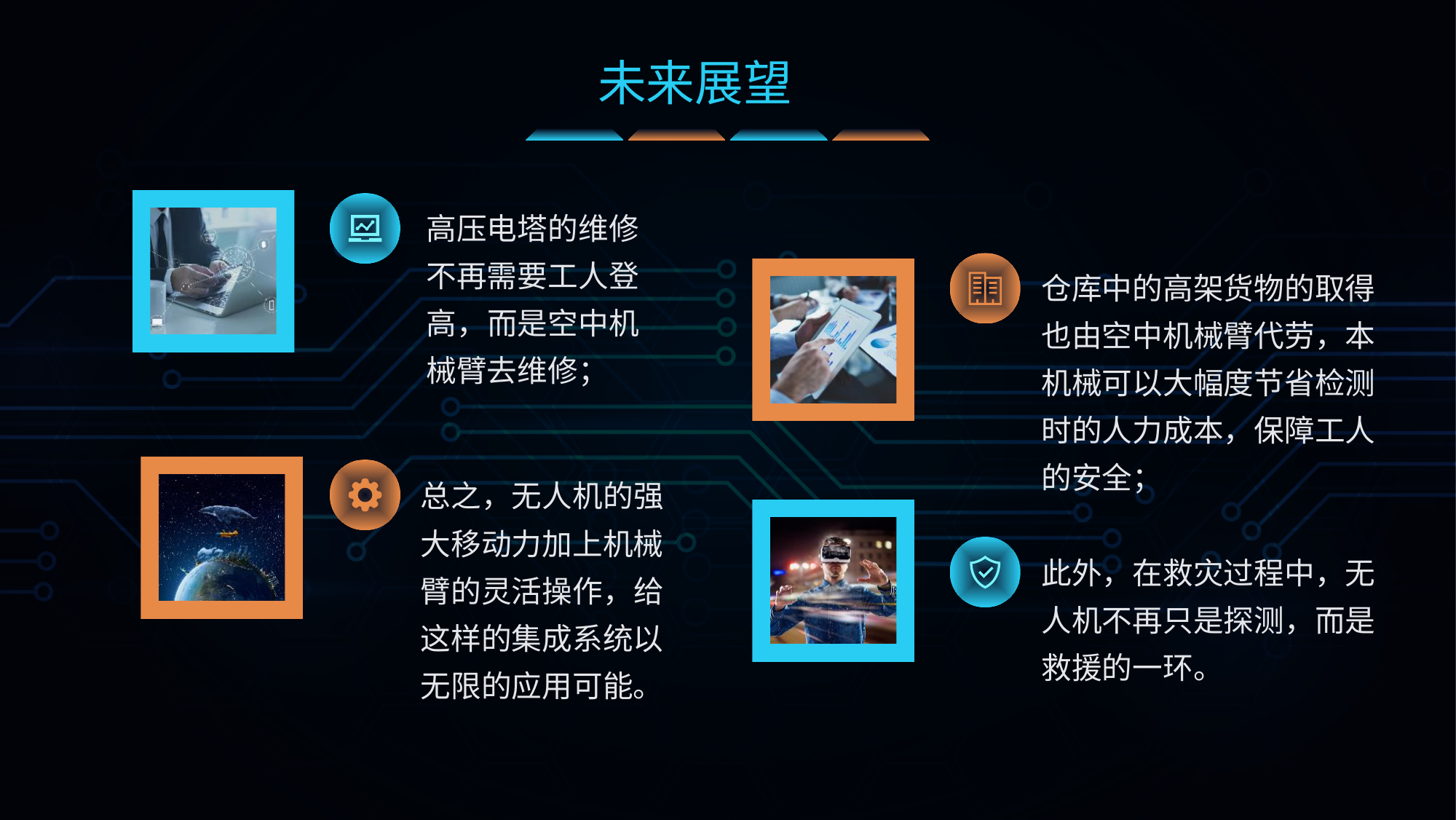

未来展望

高压电塔的维修不再需要工人登高，而是空中机械臂去维修；

仓库中的高架货物的取得也由空中机械臂代劳，本机械可以大幅度节省检测时的人力成本，保障工人的安全；

总之，无人机的强大移动力加上机械臂的灵活操作，给这样的集成系统以无限的应用可能。

此外，在救灾过程中，无人机不再只是探测，而是救援的一环。